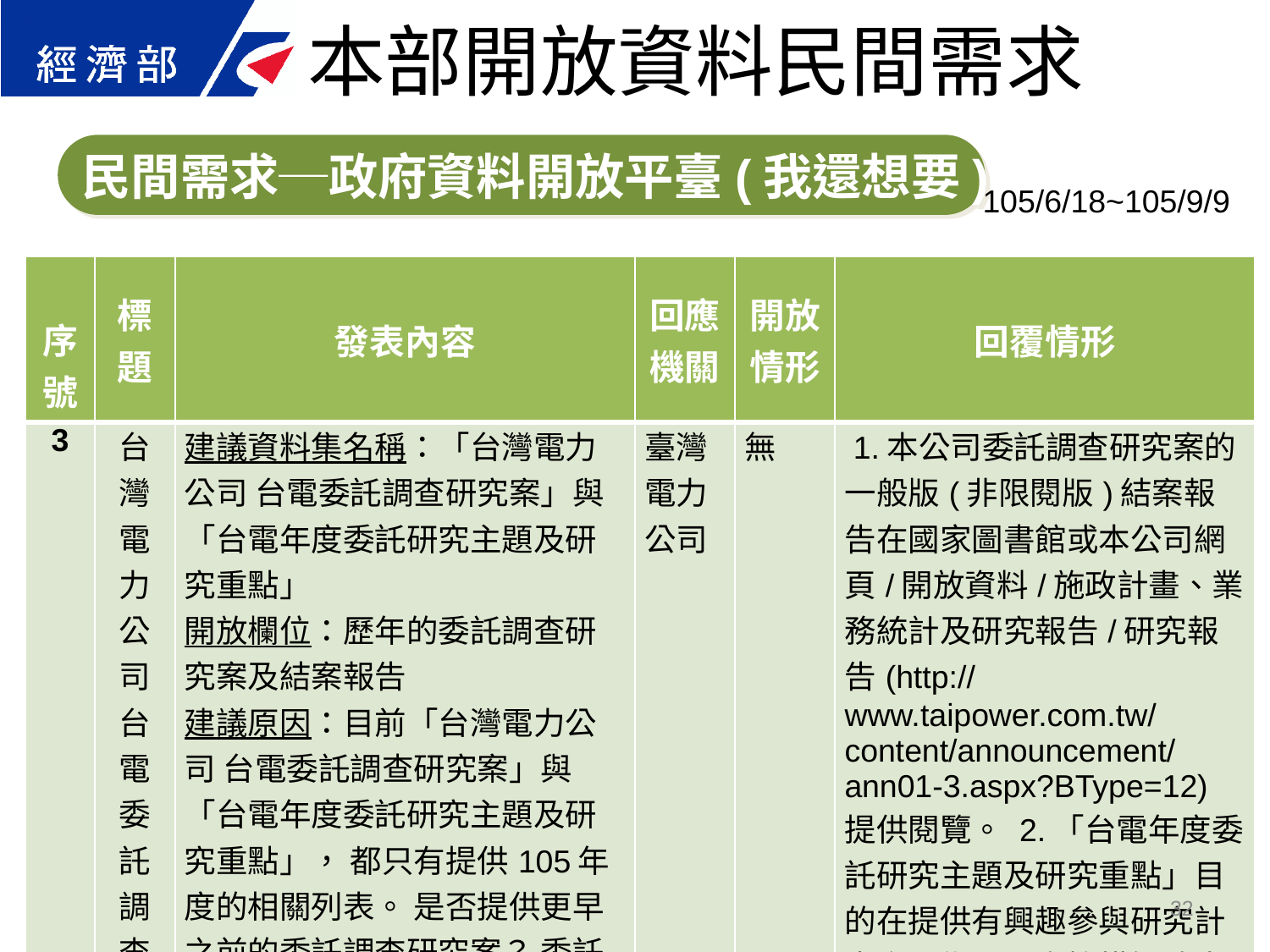

本部開放資料民間需求

民間需求─政府資料開放平臺(我還想要)
105/6/18~105/9/9
| 序號 | 標題 | 發表內容 | 回應 機關 | 開放 情形 | 回覆情形 |
| --- | --- | --- | --- | --- | --- |
| 3 | 台灣電力公司 台電委託調查研究案 | 建議資料集名稱：「台灣電力公司 台電委託調查研究案」與「台電年度委託研究主題及研究重點」 開放欄位：歷年的委託調查研究案及結案報告 建議原因：目前「台灣電力公司 台電委託調查研究案」與「台電年度委託研究主題及研究重點」， 都只有提供105年度的相關列表。 是否提供更早之前的委託調查研究案？ 委託調查研究案的結案報告是否提供閱覽？ | 臺灣電力公司 | 無 | 1.本公司委託調查研究案的一般版(非限閱版)結案報告在國家圖書館或本公司網頁/開放資料/施政計畫、業務統計及研究報告/研究報告(http://www.taipower.com.tw/content/announcement/ann01-3.aspx?BType=12)提供閱覽。 2.「台電年度委託研究主題及研究重點」目的在提供有興趣參與研究計畫之學術及研究機構知曉本公司當年度委託研究計畫項目。本公司委託外界之研究計畫可至政府採購網查詢。 |
32
32